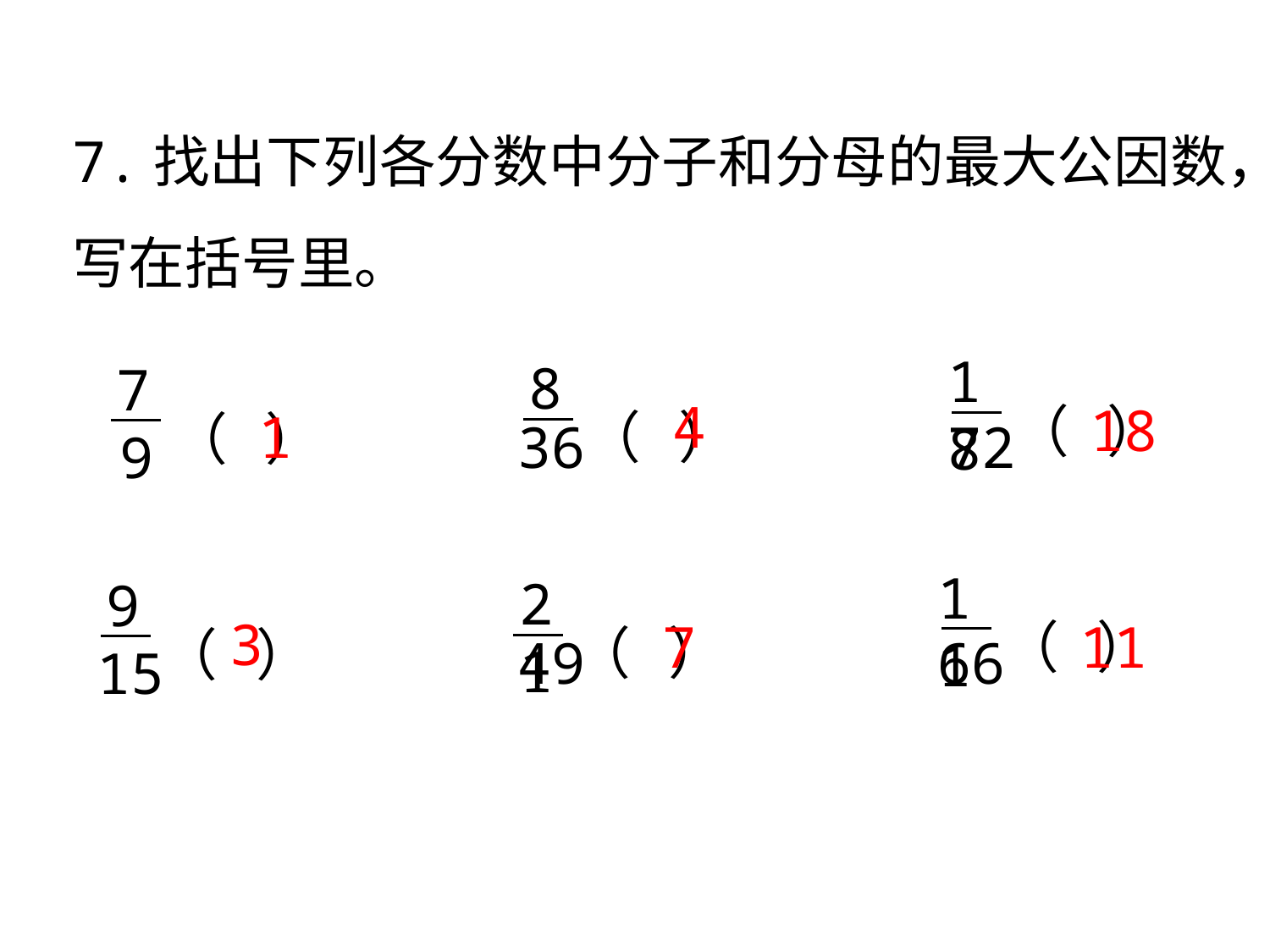

7.找出下列各分数中分子和分母的最大公因数，写在括号里。
18
72
（   ）
8
36
（   ）
7
9
（   ）
4
18
1
11
66
（   ）
21
49
（   ）
9
15
（   ）
3
7
11